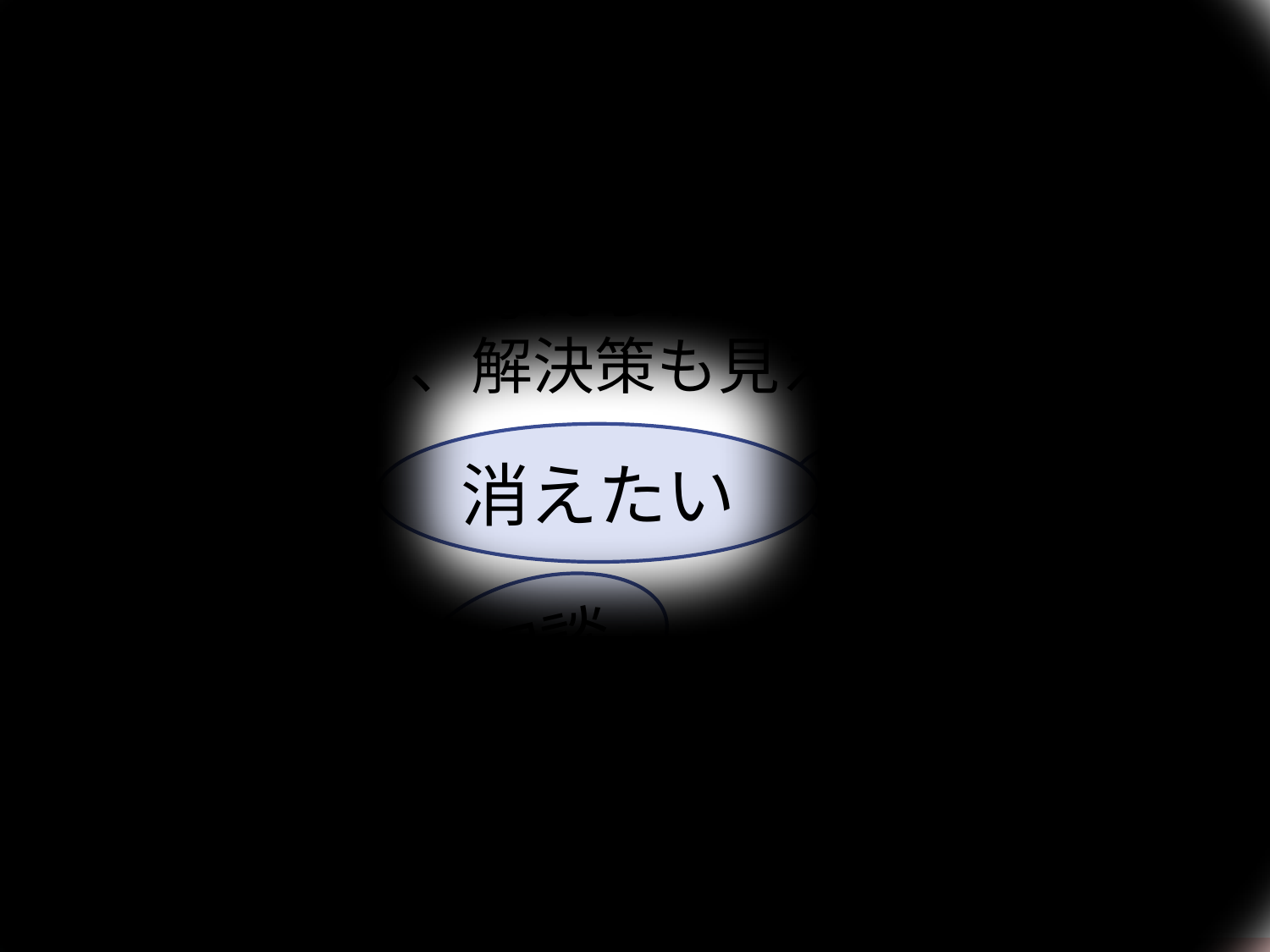

「心が苦しいとき」は誰でもあること
心理的視野狭窄＝悩みが長く続くと、普段考えられることが考えられなくなり、解決策も見えなくなる状態

消えたい
絶望
話し合い
不安
相談
うつ
趣味
怒り
寝られない